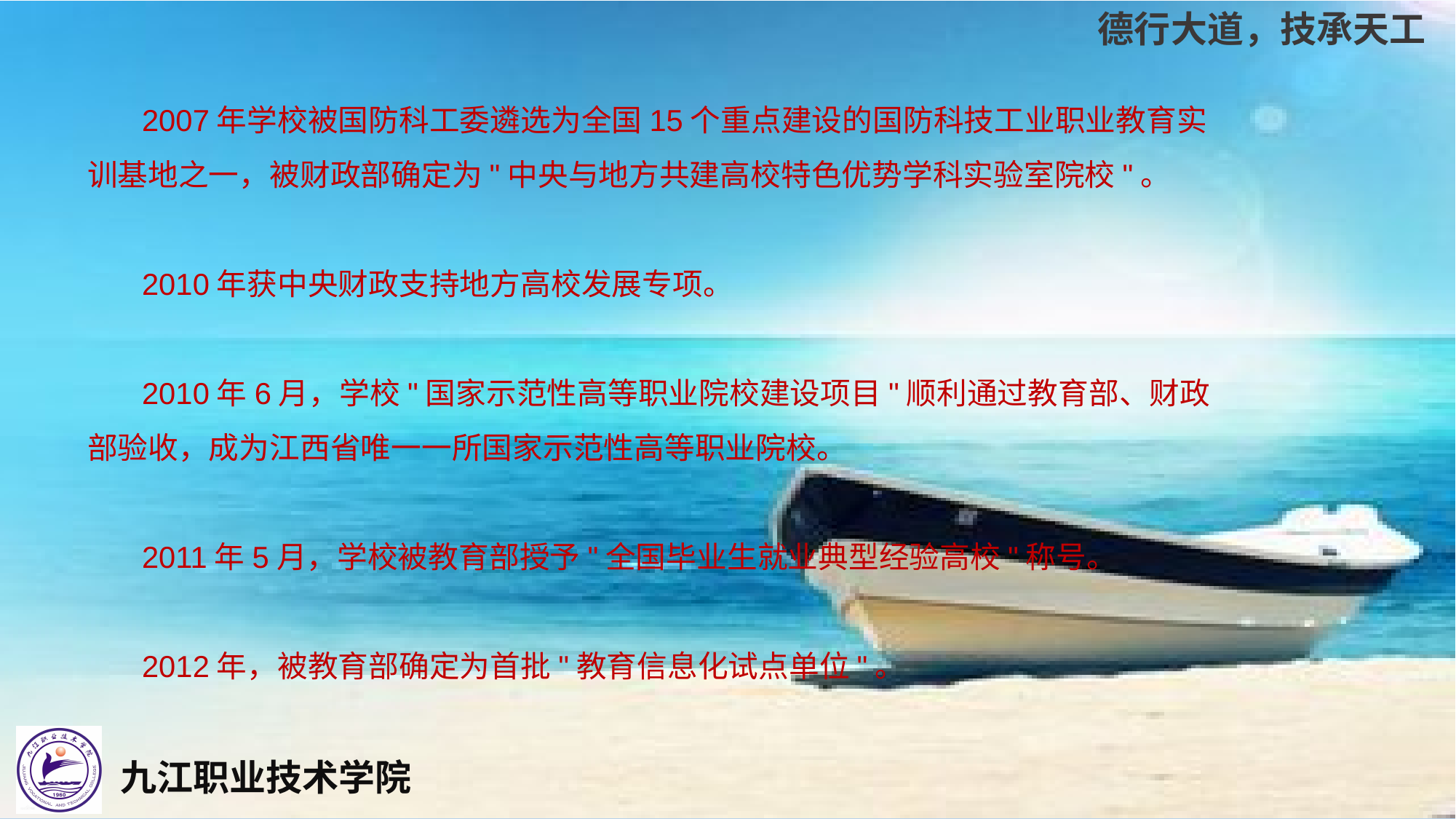

2007年学校被国防科工委遴选为全国15个重点建设的国防科技工业职业教育实训基地之一，被财政部确定为"中央与地方共建高校特色优势学科实验室院校"。

2010年获中央财政支持地方高校发展专项。

2010年6月，学校"国家示范性高等职业院校建设项目"顺利通过教育部、财政部验收，成为江西省唯一一所国家示范性高等职业院校。

2011年5月，学校被教育部授予"全国毕业生就业典型经验高校"称号。

2012年，被教育部确定为首批"教育信息化试点单位"。

九江职业技术学院